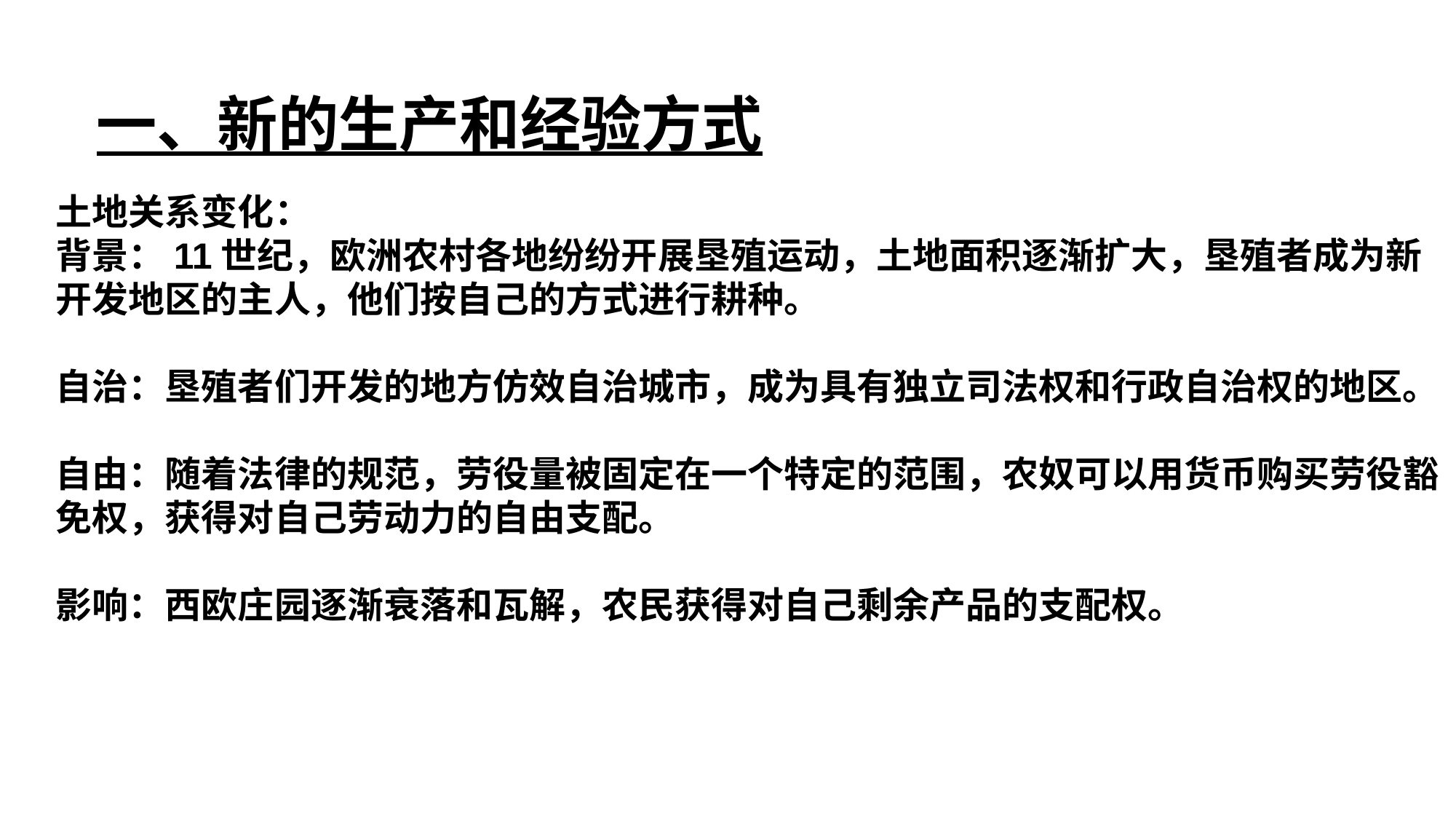

一、新的生产和经验方式
土地关系变化：
背景：11世纪，欧洲农村各地纷纷开展垦殖运动，土地面积逐渐扩大，垦殖者成为新开发地区的主人，他们按自己的方式进行耕种。

自治：垦殖者们开发的地方仿效自治城市，成为具有独立司法权和行政自治权的地区。

自由：随着法律的规范，劳役量被固定在一个特定的范围，农奴可以用货币购买劳役豁免权，获得对自己劳动力的自由支配。

影响：西欧庄园逐渐衰落和瓦解，农民获得对自己剩余产品的支配权。